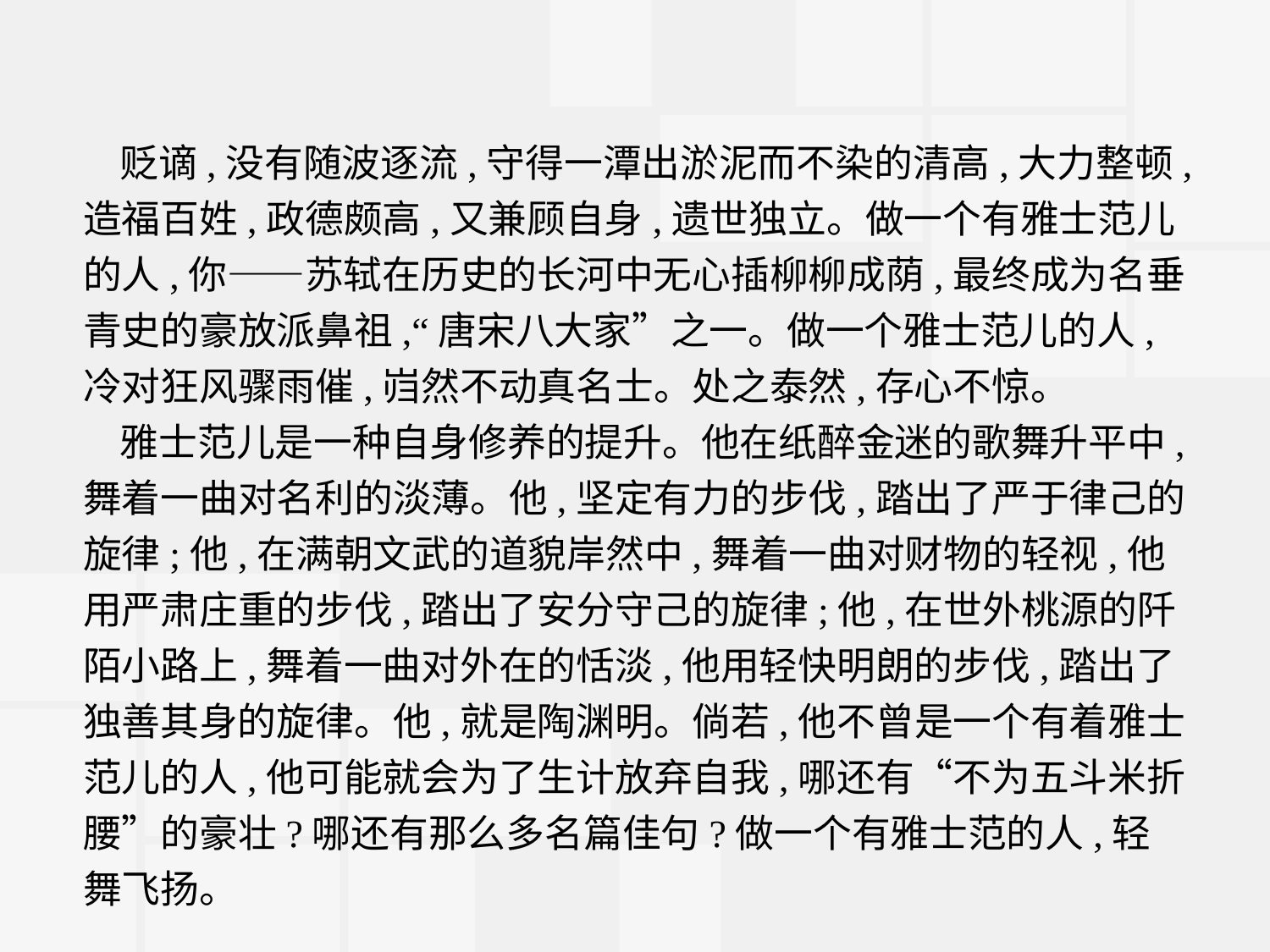

贬谪,没有随波逐流,守得一潭出淤泥而不染的清高,大力整顿,造福百姓,政德颇高,又兼顾自身,遗世独立。做一个有雅士范儿的人,你——苏轼在历史的长河中无心插柳柳成荫,最终成为名垂青史的豪放派鼻祖,“唐宋八大家”之一。做一个雅士范儿的人,冷对狂风骤雨催,岿然不动真名士。处之泰然,存心不惊。
雅士范儿是一种自身修养的提升。他在纸醉金迷的歌舞升平中,舞着一曲对名利的淡薄。他,坚定有力的步伐,踏出了严于律己的旋律;他,在满朝文武的道貌岸然中,舞着一曲对财物的轻视,他用严肃庄重的步伐,踏出了安分守己的旋律;他,在世外桃源的阡陌小路上,舞着一曲对外在的恬淡,他用轻快明朗的步伐,踏出了独善其身的旋律。他,就是陶渊明。倘若,他不曾是一个有着雅士范儿的人,他可能就会为了生计放弃自我,哪还有“不为五斗米折腰”的豪壮?哪还有那么多名篇佳句?做一个有雅士范的人,轻舞飞扬。